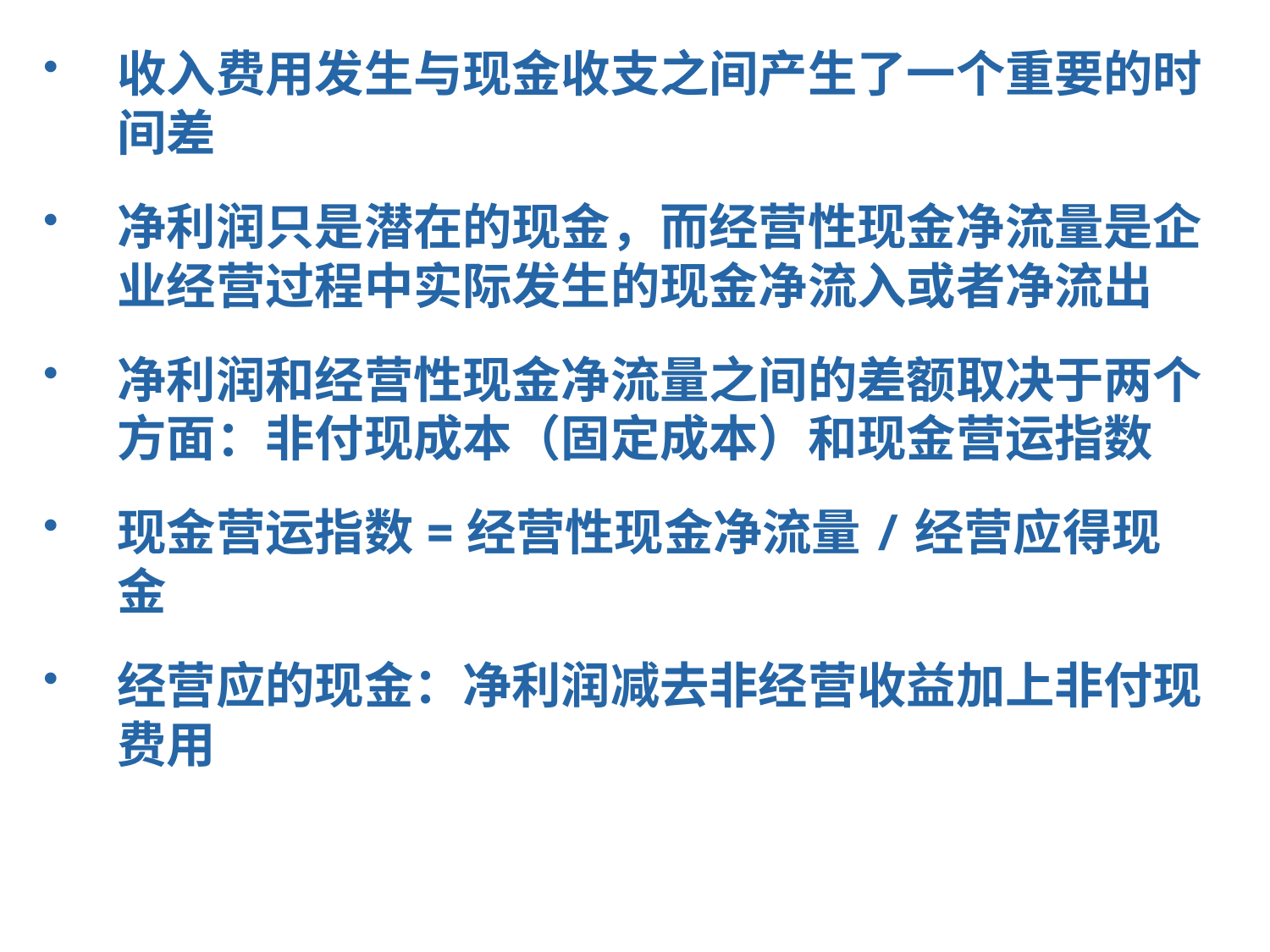

收入费用发生与现金收支之间产生了一个重要的时间差
净利润只是潜在的现金，而经营性现金净流量是企业经营过程中实际发生的现金净流入或者净流出
净利润和经营性现金净流量之间的差额取决于两个方面：非付现成本（固定成本）和现金营运指数
现金营运指数=经营性现金净流量/经营应得现金
经营应的现金：净利润减去非经营收益加上非付现费用